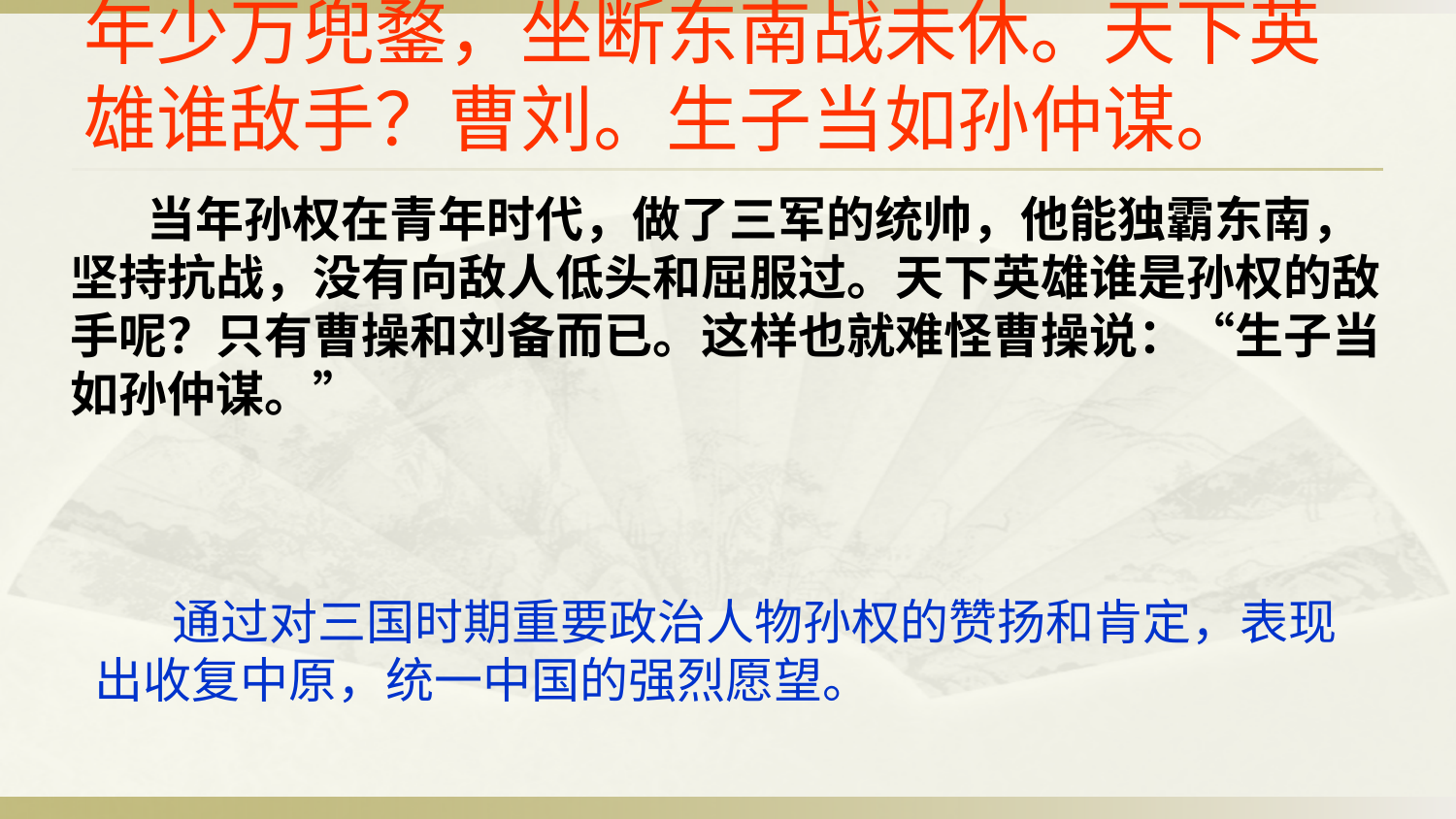

# 年少万兜鍪，坐断东南战未休。天下英雄谁敌手？曹刘。生子当如孙仲谋。
      当年孙权在青年时代，做了三军的统帅，他能独霸东南，坚持抗战，没有向敌人低头和屈服过。天下英雄谁是孙权的敌手呢？只有曹操和刘备而已。这样也就难怪曹操说：“生子当如孙仲谋。”
      通过对三国时期重要政治人物孙权的赞扬和肯定，表现出收复中原，统一中国的强烈愿望。